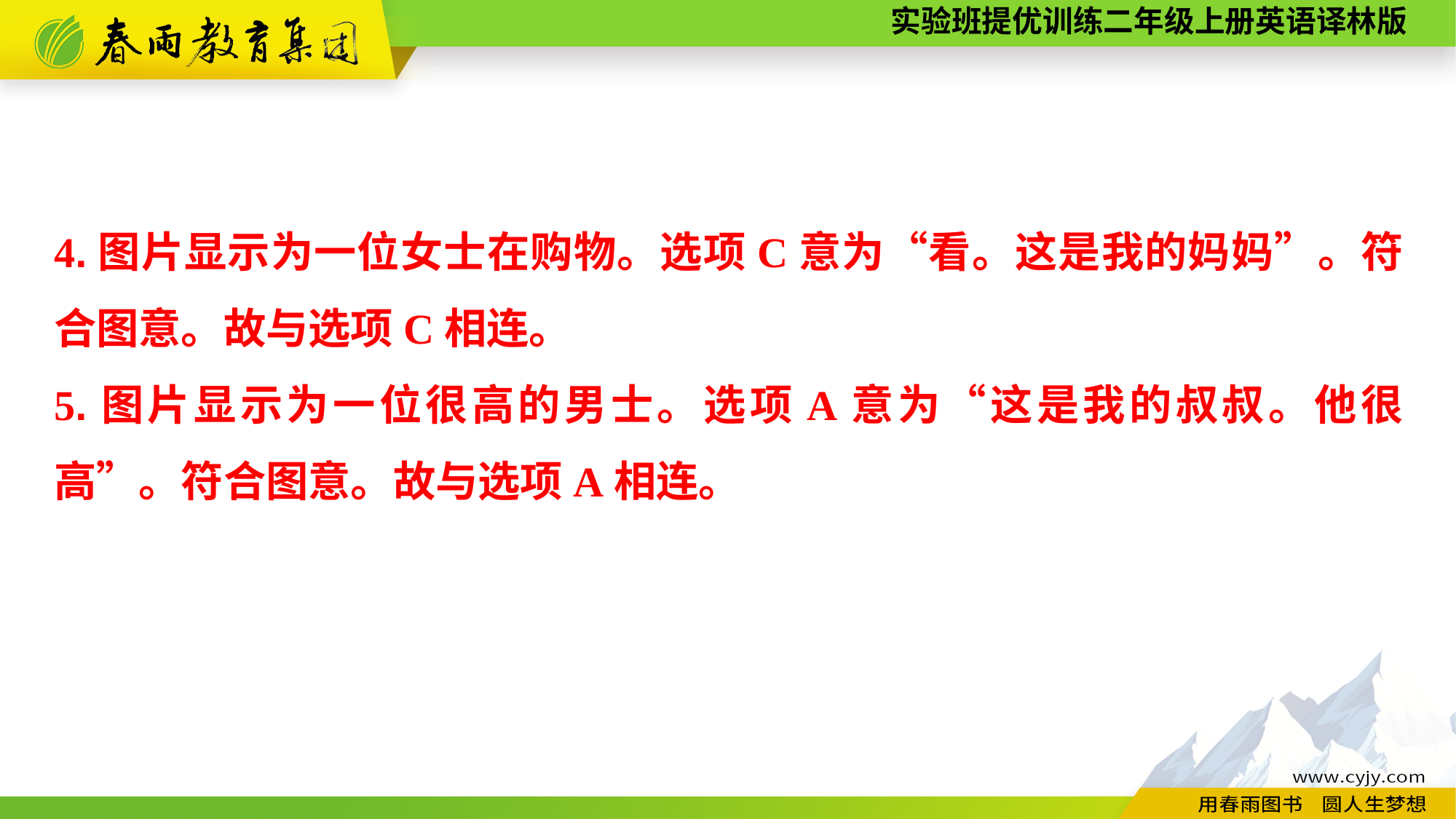

4.图片显示为一位女士在购物。选项C意为“看。这是我的妈妈”。符合图意。故与选项C相连。
5.图片显示为一位很高的男士。选项A意为“这是我的叔叔。他很高”。符合图意。故与选项A相连。